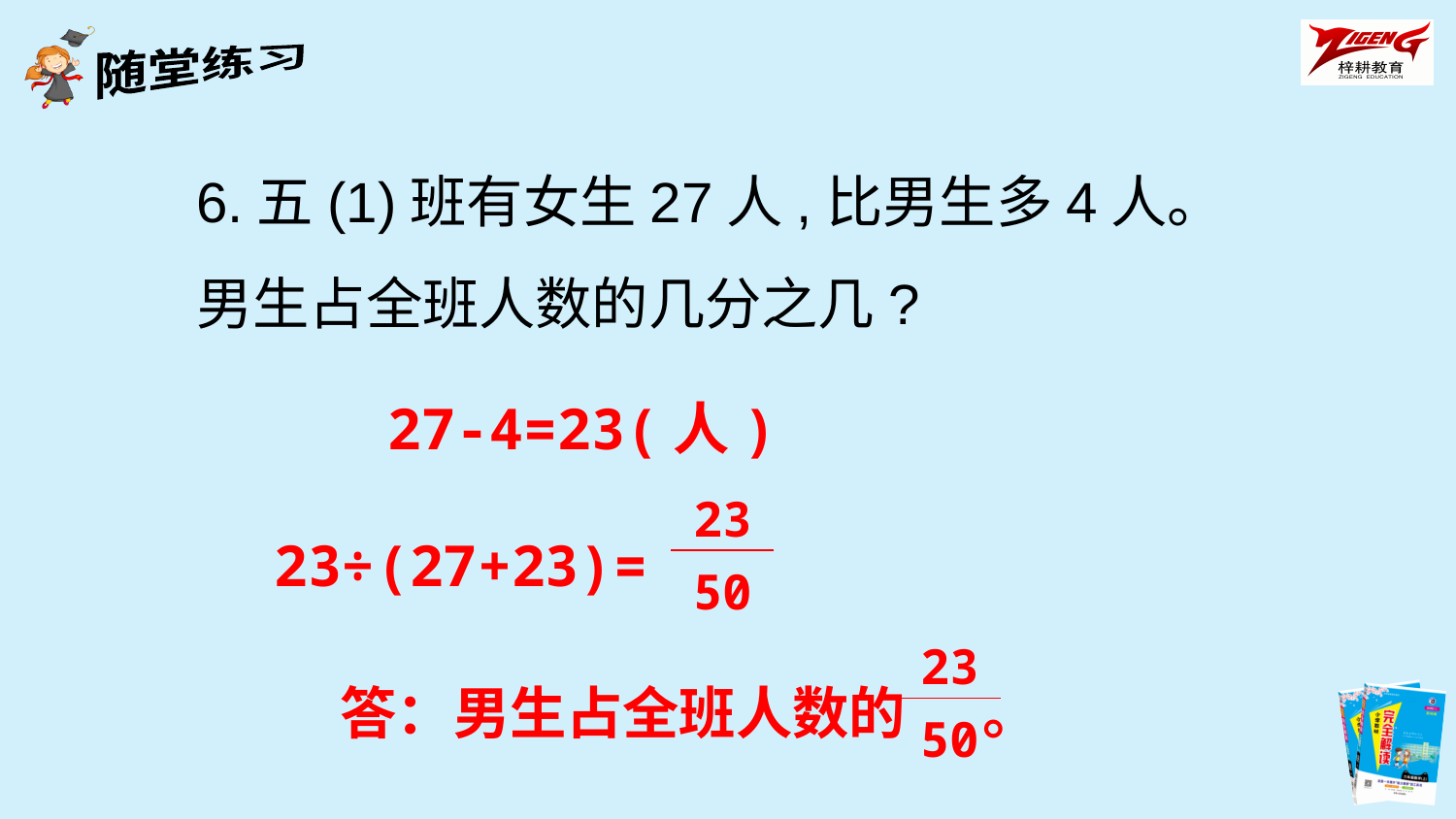

6.五(1)班有女生27人,比男生多4人。男生占全班人数的几分之几?
27-4=23(人)
| 23 |
| --- |
| 50 |
23÷(27+23)=
| 23 |
| --- |
| 50 |
答：男生占全班人数的      。